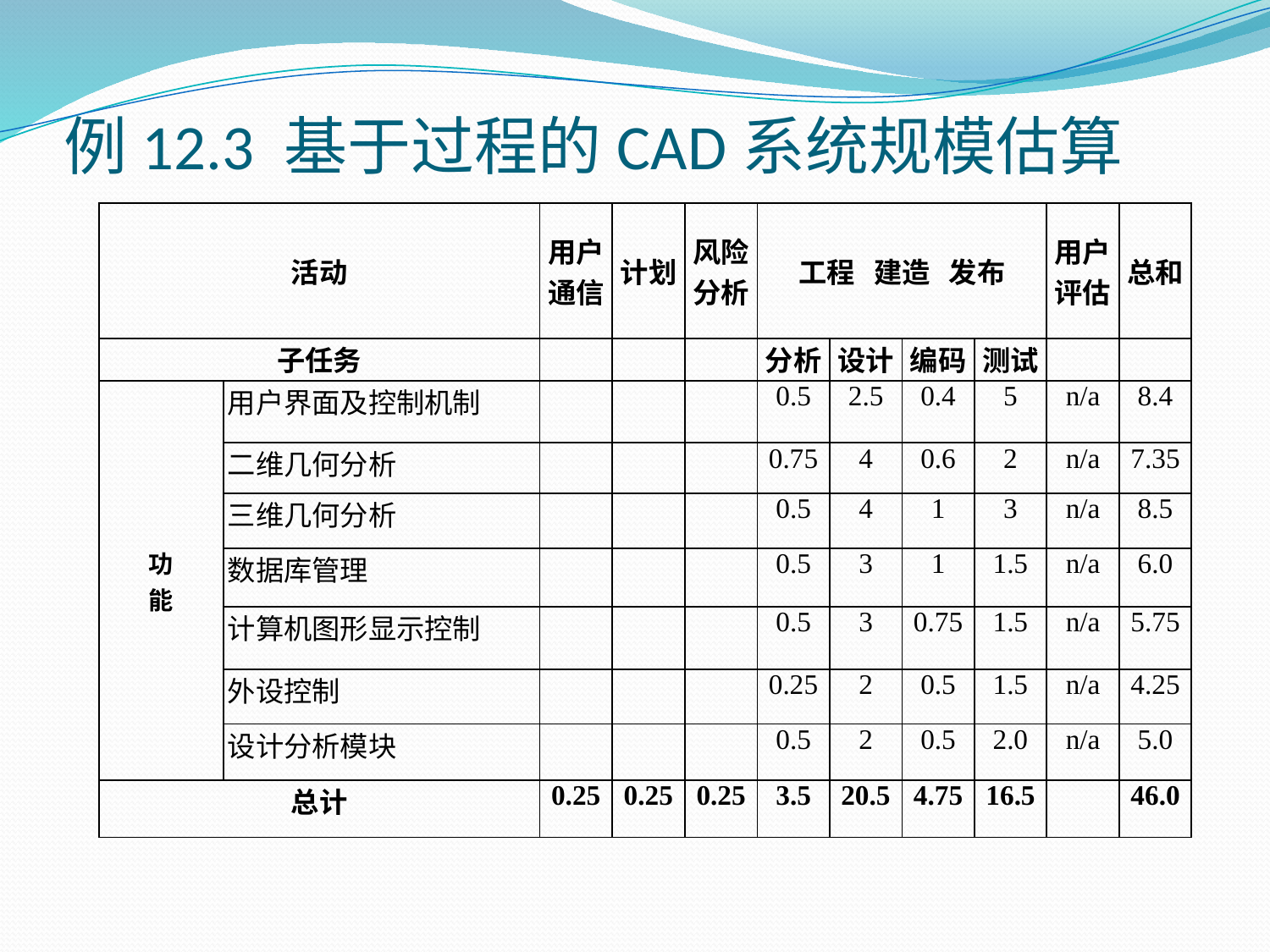

# 例12.3 基于过程的CAD系统规模估算
| 活动 |  | 用户 通信 | 计划 | 风险 分析 | 工程 建造 发布 |  |  |  | 用户 评估 | 总和 |
| --- | --- | --- | --- | --- | --- | --- | --- | --- | --- | --- |
| 子任务 |  |  |  |  | 分析 | 设计 | 编码 | 测试 |  |  |
| 功 能 | 用户界面及控制机制 |  |  |  | 0.5 | 2.5 | 0.4 | 5 | n/a | 8.4 |
|  | 二维几何分析 |  |  |  | 0.75 | 4 | 0.6 | 2 | n/a | 7.35 |
|  | 三维几何分析 |  |  |  | 0.5 | 4 | 1 | 3 | n/a | 8.5 |
|  | 数据库管理 |  |  |  | 0.5 | 3 | 1 | 1.5 | n/a | 6.0 |
|  | 计算机图形显示控制 |  |  |  | 0.5 | 3 | 0.75 | 1.5 | n/a | 5.75 |
|  | 外设控制 |  |  |  | 0.25 | 2 | 0.5 | 1.5 | n/a | 4.25 |
|  | 设计分析模块 |  |  |  | 0.5 | 2 | 0.5 | 2.0 | n/a | 5.0 |
| 总计 |  | 0.25 | 0.25 | 0.25 | 3.5 | 20.5 | 4.75 | 16.5 |  | 46.0 |